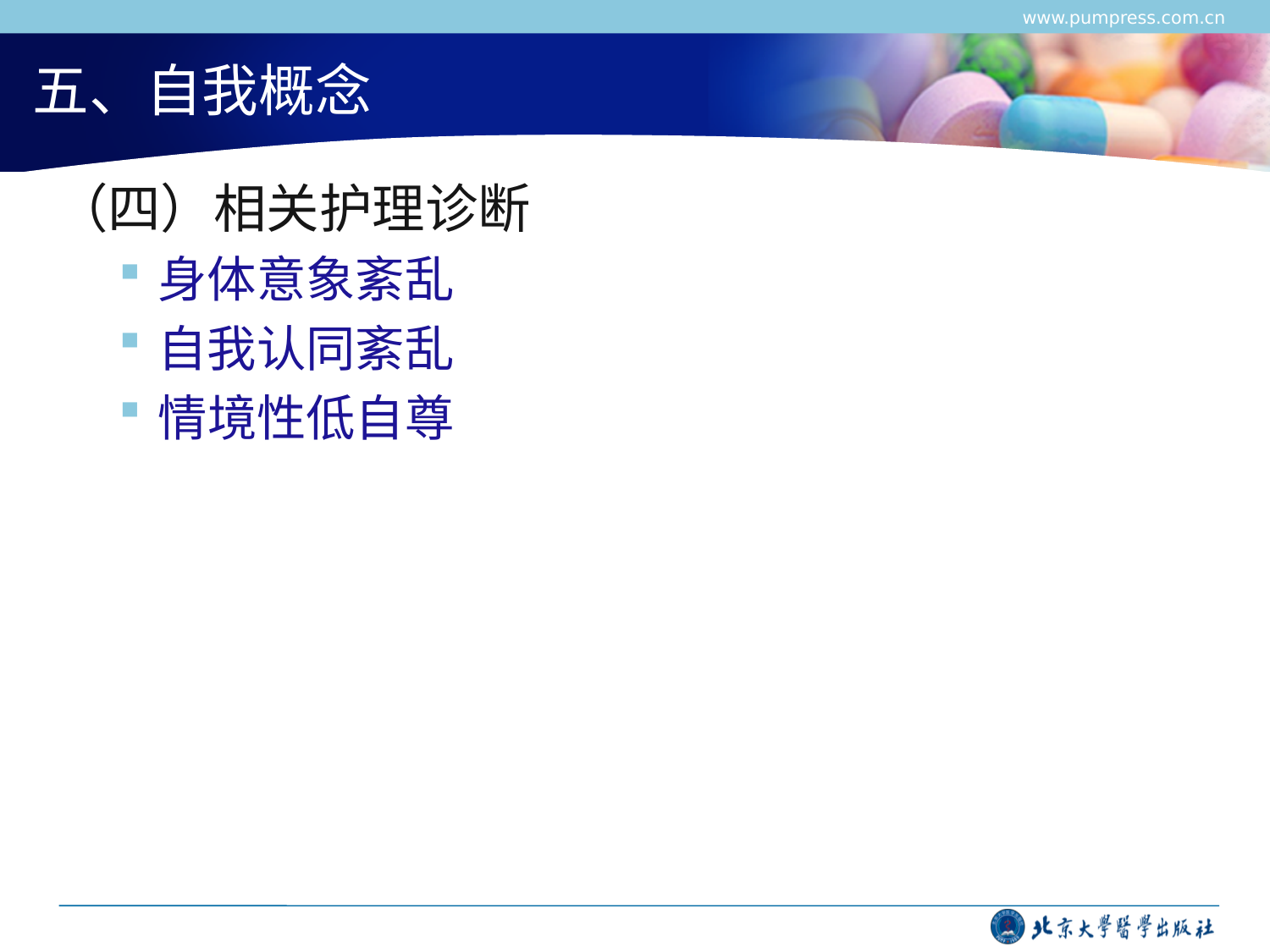

www.pumpress.com.cn
# 五、自我概念
（四）相关护理诊断
身体意象紊乱
自我认同紊乱
情境性低自尊